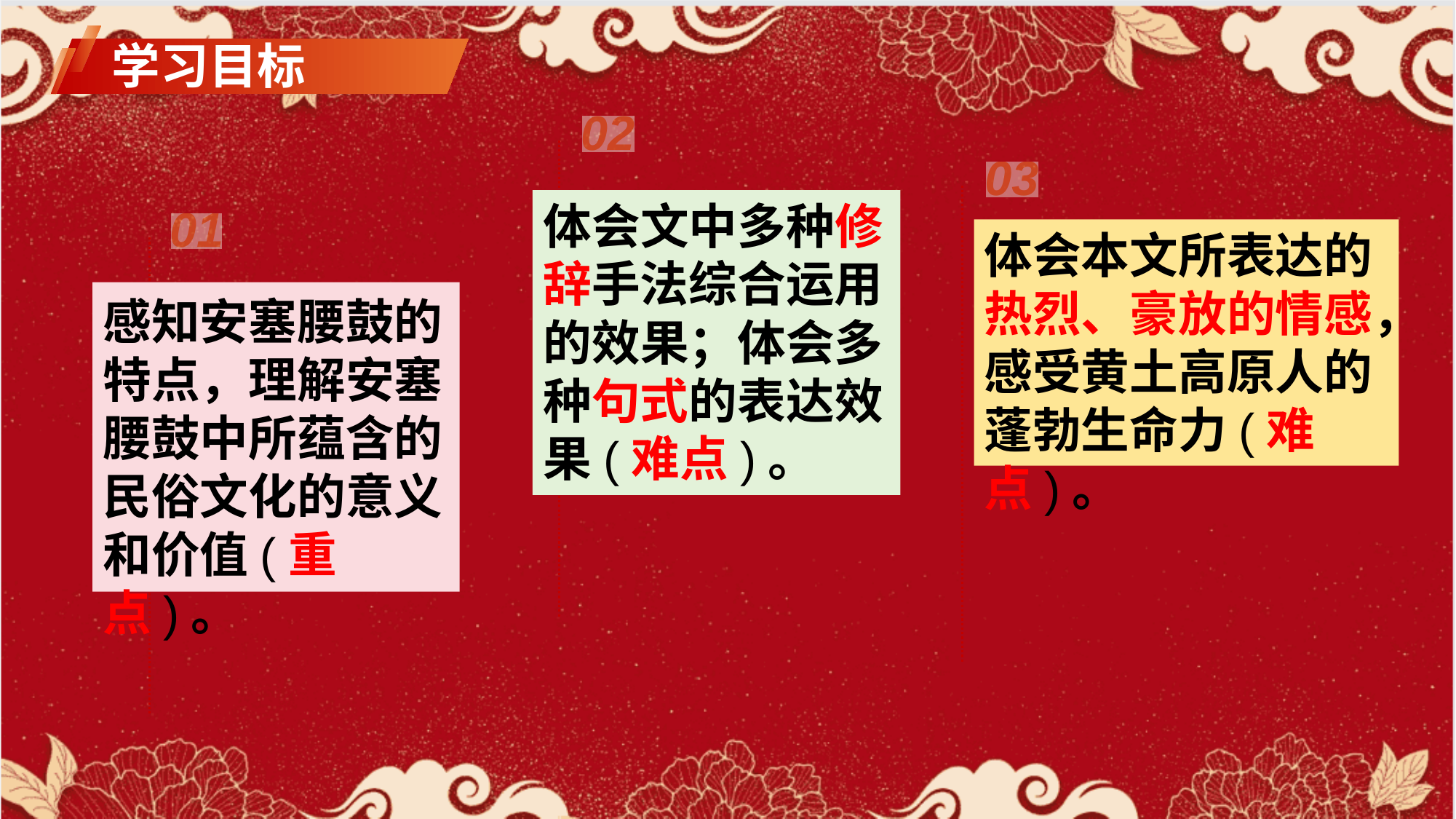

学习目标
02

03

体会文中多种修辞手法综合运用的效果；体会多种句式的表达效果(难点)。
01

体会本文所表达的热烈、豪放的情感，感受黄土高原人的蓬勃生命力(难点)。
感知安塞腰鼓的特点，理解安塞腰鼓中所蕴含的民俗文化的意义和价值(重点)。